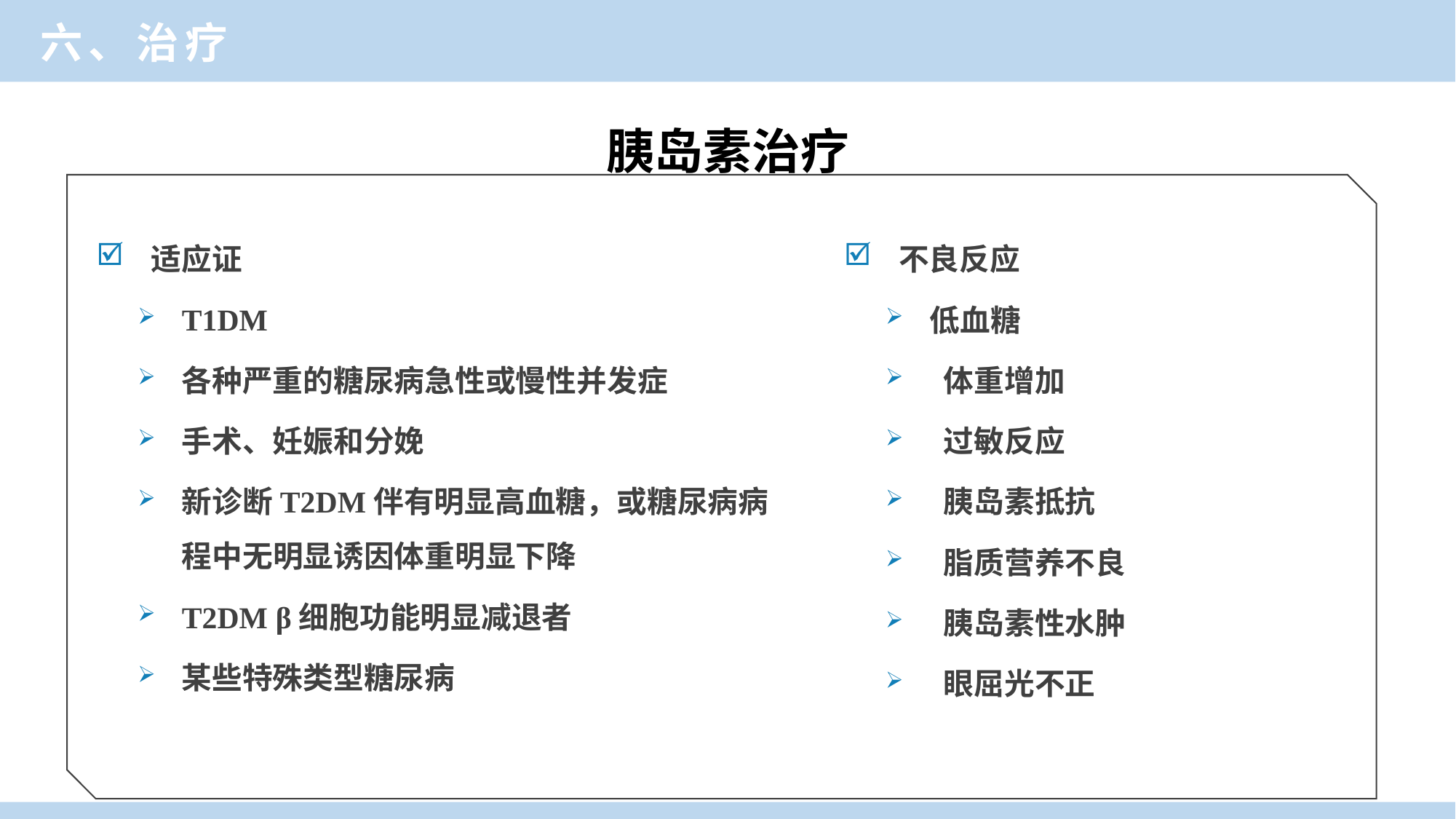

六、治疗
胰岛素治疗

适应证
T1DM
各种严重的糖尿病急性或慢性并发症
手术、妊娠和分娩
新诊断T2DM伴有明显高血糖，或糖尿病病程中无明显诱因体重明显下降
T2DM β细胞功能明显减退者
某些特殊类型糖尿病
不良反应
低血糖
 体重增加
 过敏反应
 胰岛素抵抗
 脂质营养不良
 胰岛素性水肿
 眼屈光不正